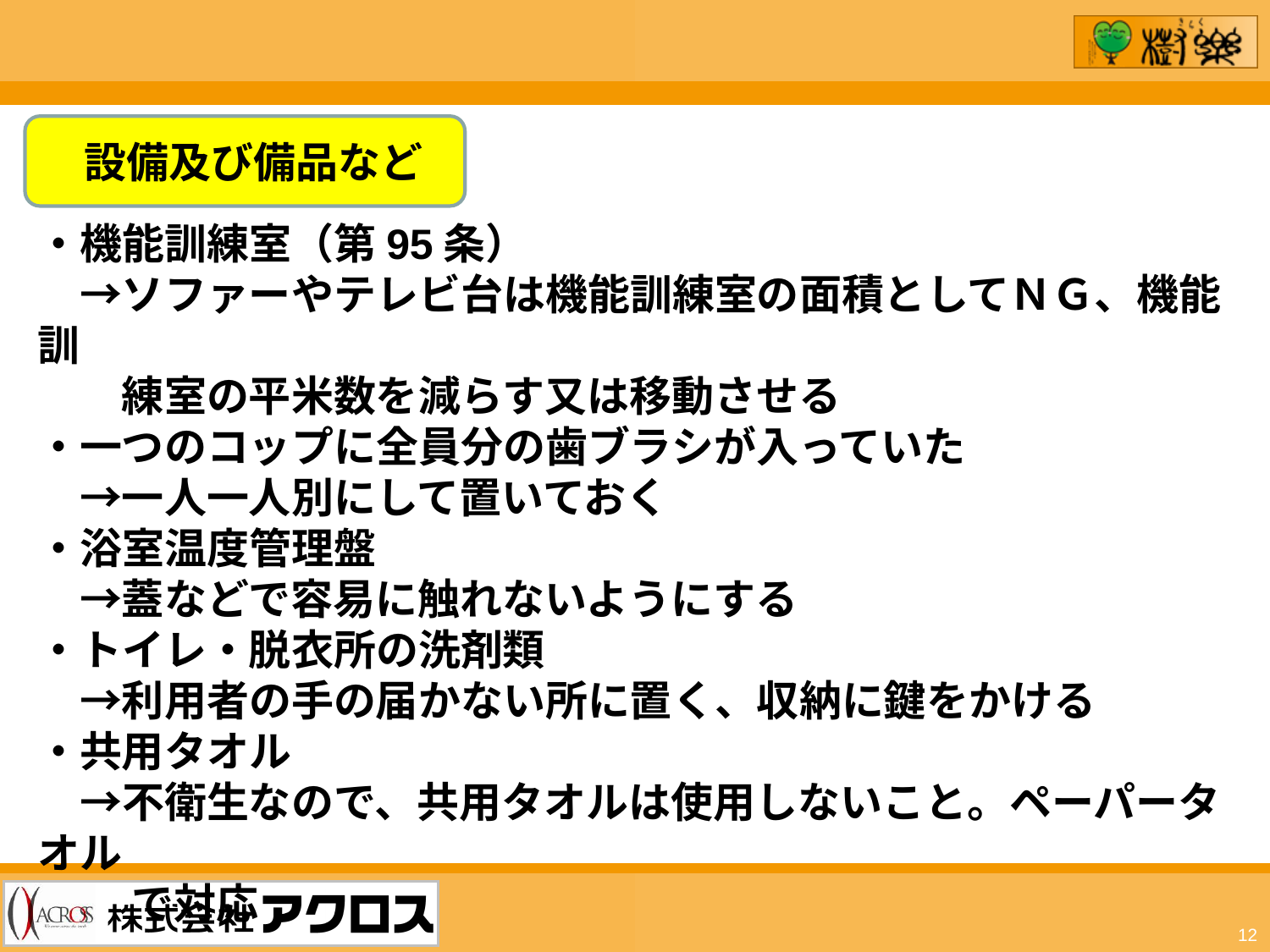

設備及び備品など
・機能訓練室（第95条）
　→ソファーやテレビ台は機能訓練室の面積としてＮＧ、機能訓
　　練室の平米数を減らす又は移動させる
・一つのコップに全員分の歯ブラシが入っていた
　→一人一人別にして置いておく
・浴室温度管理盤
　→蓋などで容易に触れないようにする
・トイレ・脱衣所の洗剤類
　→利用者の手の届かない所に置く、収納に鍵をかける
・共用タオル
　→不衛生なので、共用タオルは使用しないこと。ペーパータオル
　　 で対応

12